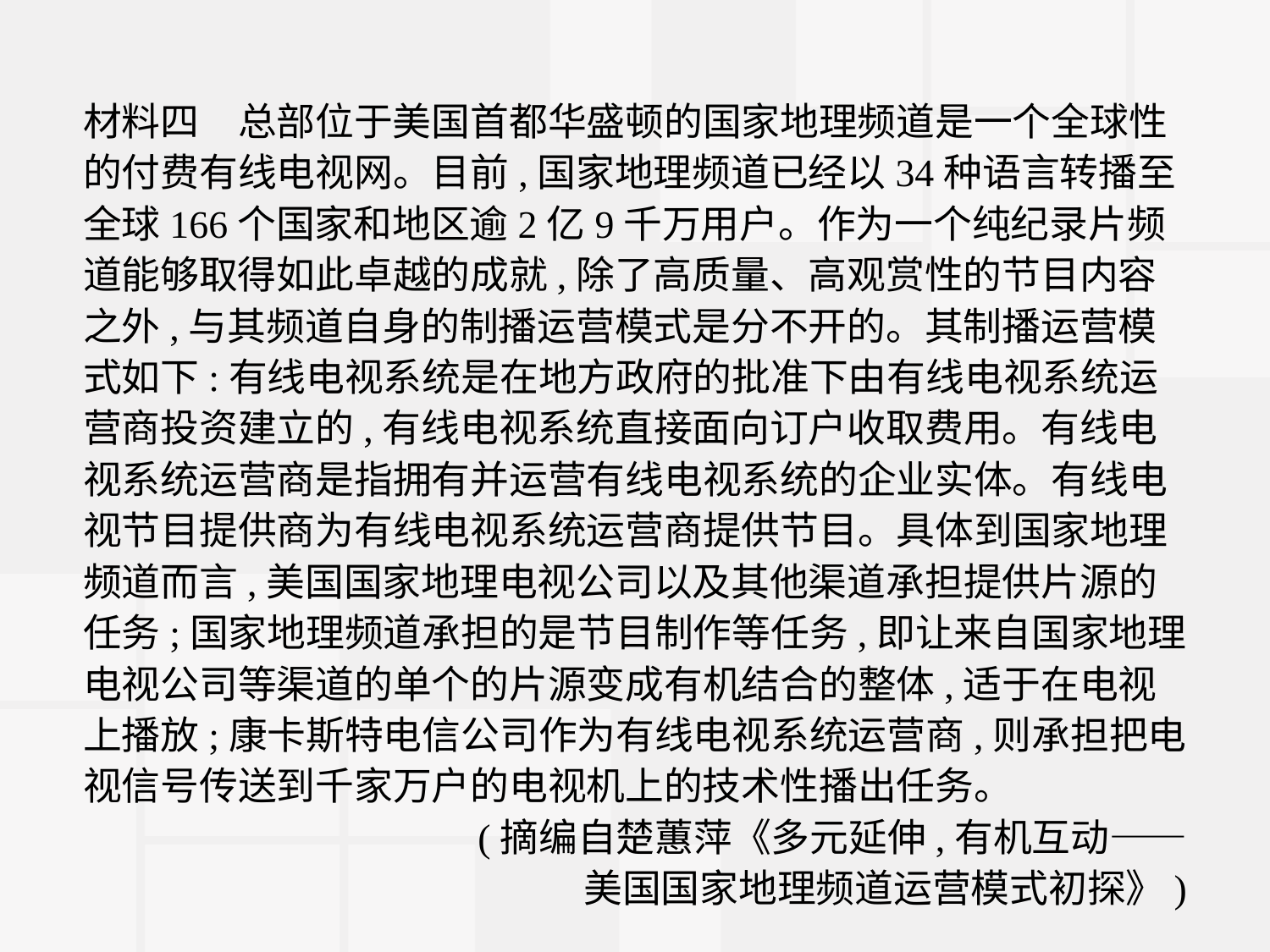

材料四　总部位于美国首都华盛顿的国家地理频道是一个全球性的付费有线电视网。目前,国家地理频道已经以34种语言转播至全球166个国家和地区逾2亿9千万用户。作为一个纯纪录片频道能够取得如此卓越的成就,除了高质量、高观赏性的节目内容之外,与其频道自身的制播运营模式是分不开的。其制播运营模式如下:有线电视系统是在地方政府的批准下由有线电视系统运营商投资建立的,有线电视系统直接面向订户收取费用。有线电视系统运营商是指拥有并运营有线电视系统的企业实体。有线电视节目提供商为有线电视系统运营商提供节目。具体到国家地理频道而言,美国国家地理电视公司以及其他渠道承担提供片源的任务;国家地理频道承担的是节目制作等任务,即让来自国家地理电视公司等渠道的单个的片源变成有机结合的整体,适于在电视上播放;康卡斯特电信公司作为有线电视系统运营商,则承担把电视信号传送到千家万户的电视机上的技术性播出任务。
(摘编自楚蕙萍《多元延伸,有机互动——
美国国家地理频道运营模式初探》)